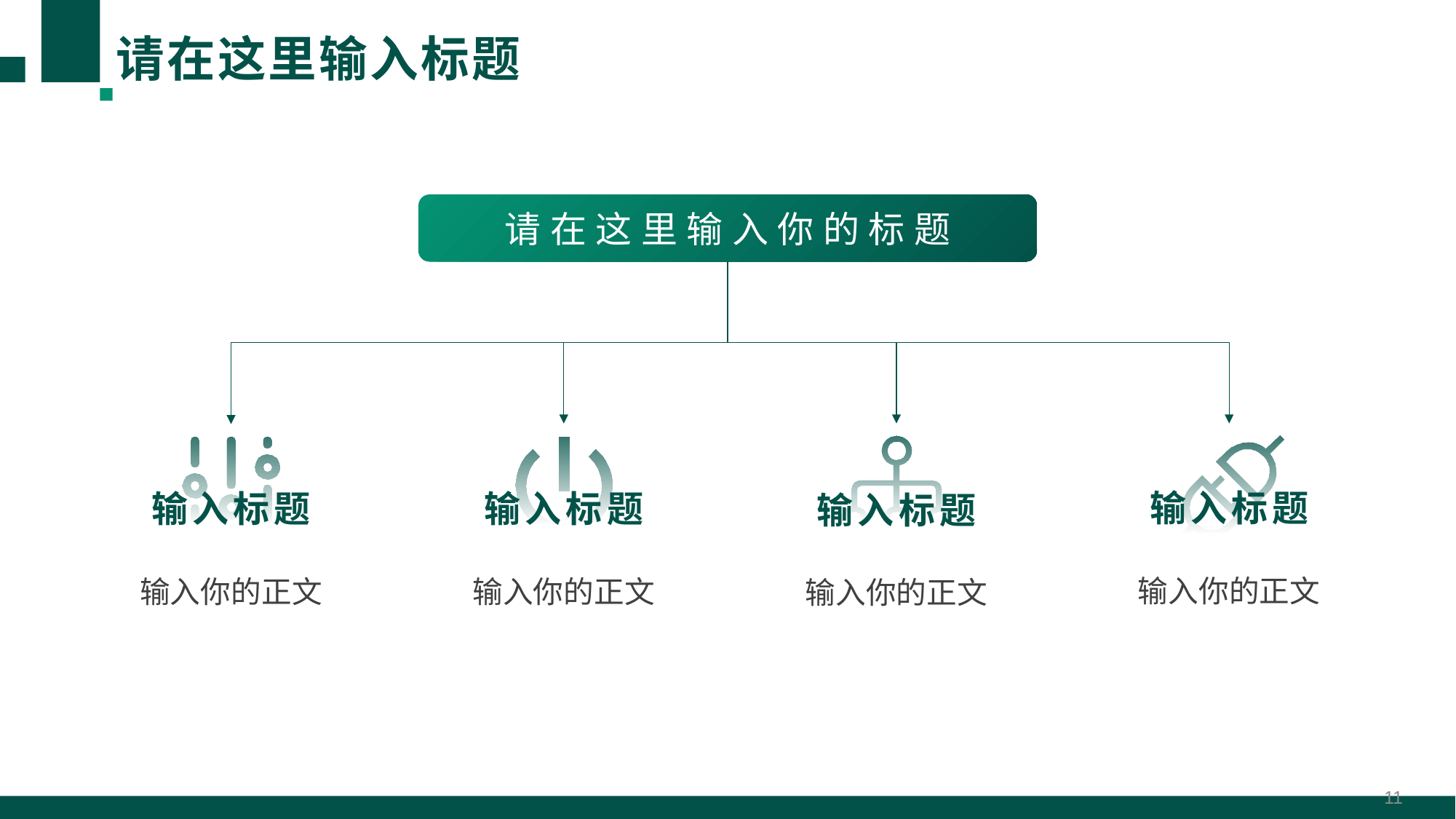

# 请在这里输入标题
请在这里输入你的标题

输入标题
输入标题
输入标题
输入标题
输入你的正文
输入你的正文
输入你的正文
输入你的正文
11